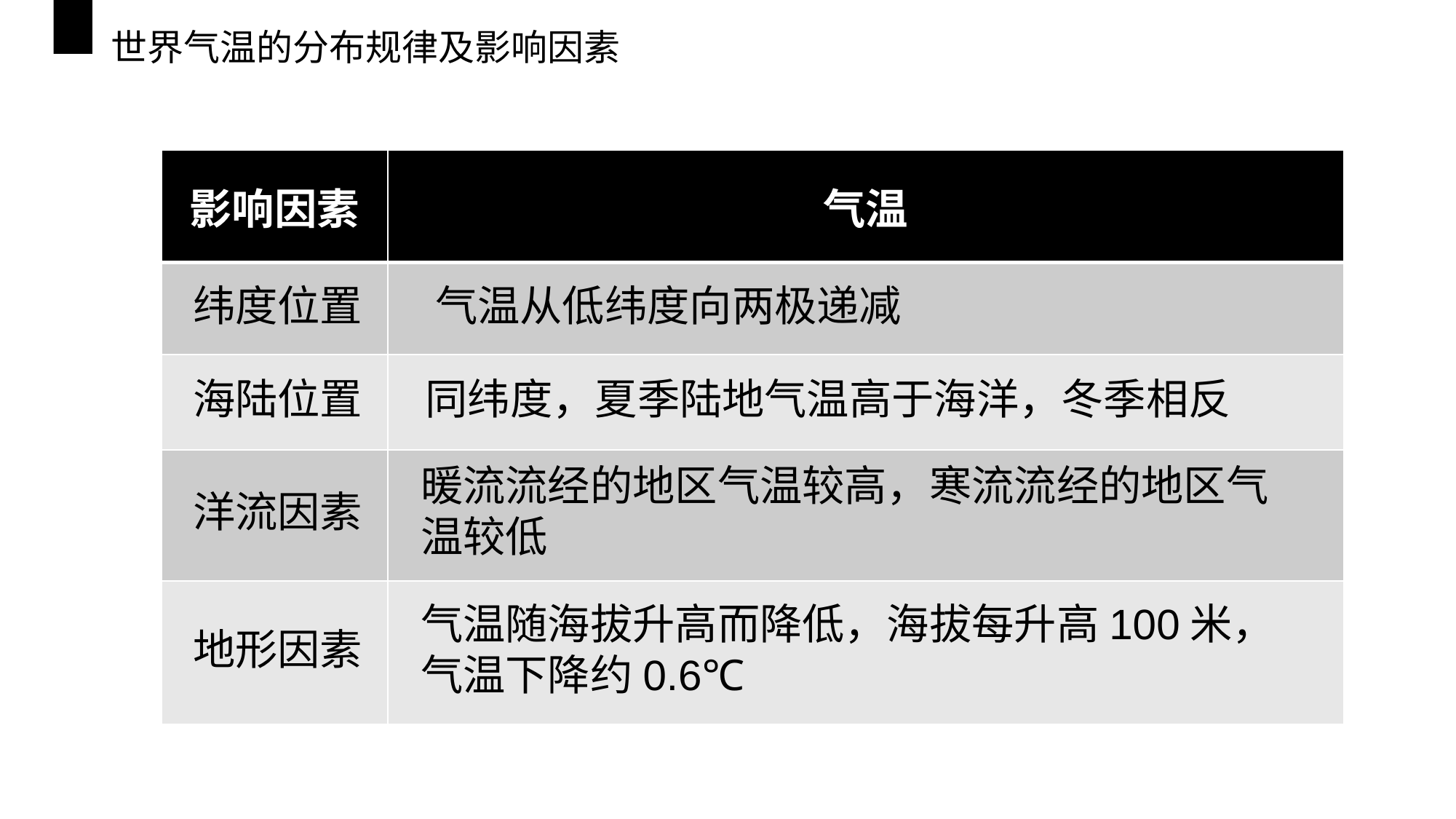

# 世界气温的分布规律及影响因素
| 影响因素 | 气温 |
| --- | --- |
|  |  |
|  |  |
|  |  |
|  |  |
纬度位置
气温从低纬度向两极递减
海陆位置
同纬度，夏季陆地气温高于海洋，冬季相反
暖流流经的地区气温较高，寒流流经的地区气温较低
洋流因素
气温随海拔升高而降低，海拔每升高100米，气温下降约0.6℃
地形因素